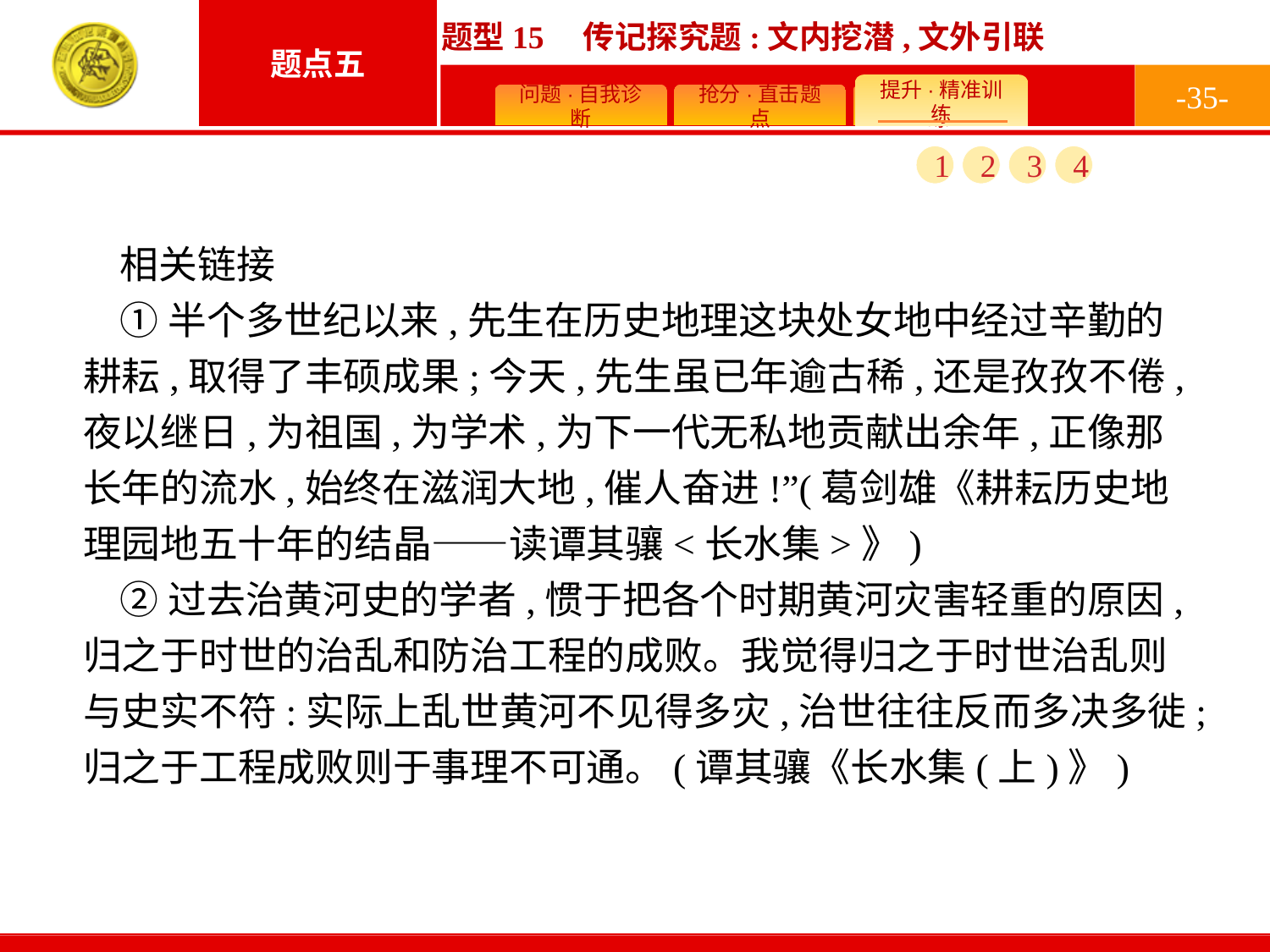

-35-
1
2
3
4
相关链接
①半个多世纪以来,先生在历史地理这块处女地中经过辛勤的耕耘,取得了丰硕成果;今天,先生虽已年逾古稀,还是孜孜不倦,夜以继日,为祖国,为学术,为下一代无私地贡献出余年,正像那长年的流水,始终在滋润大地,催人奋进!”(葛剑雄《耕耘历史地理园地五十年的结晶——读谭其骧<长水集>》)
②过去治黄河史的学者,惯于把各个时期黄河灾害轻重的原因,归之于时世的治乱和防治工程的成败。我觉得归之于时世治乱则与史实不符:实际上乱世黄河不见得多灾,治世往往反而多决多徙;归之于工程成败则于事理不可通。(谭其骧《长水集(上)》)